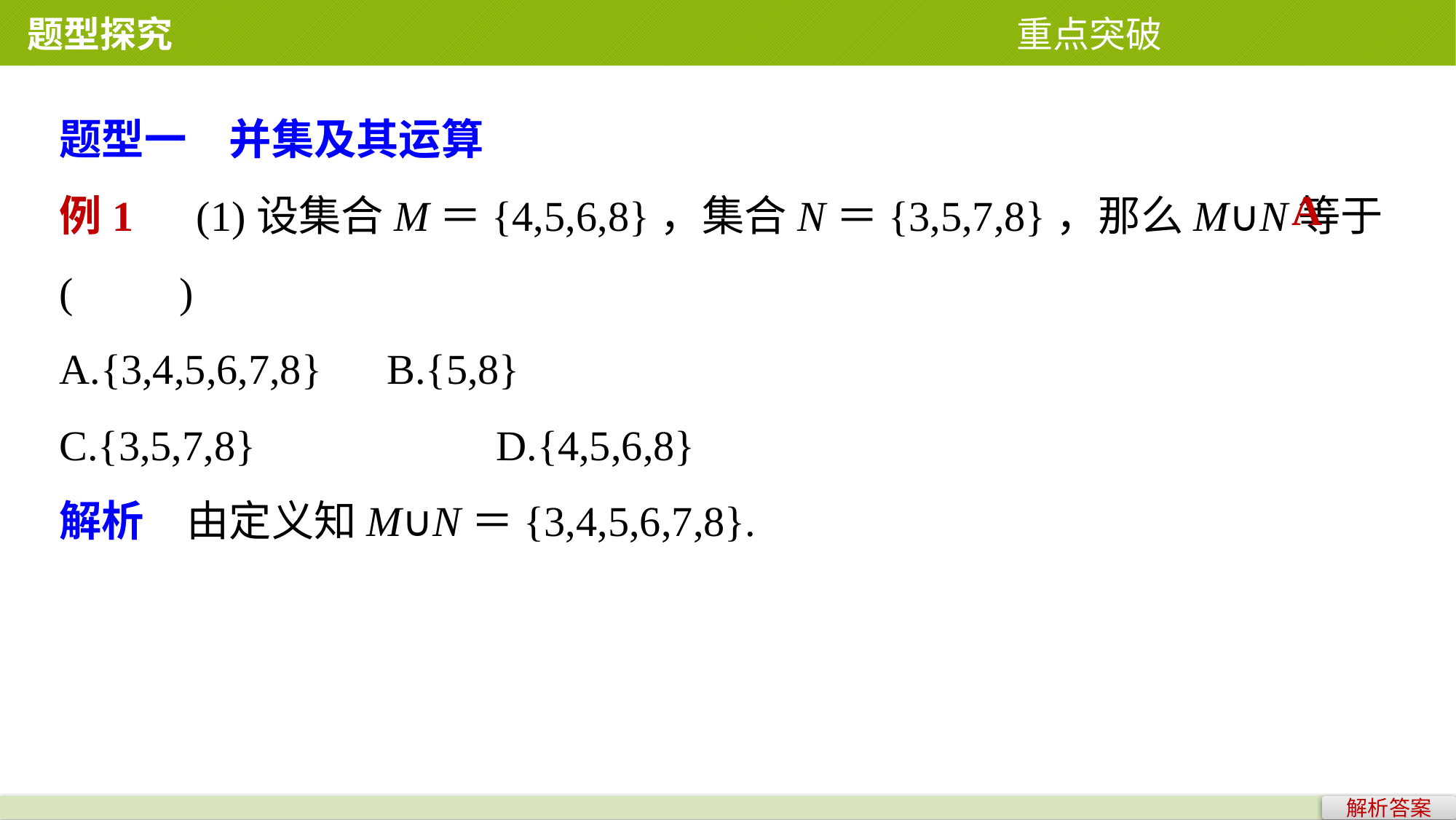

题型探究                                                                                                       重点突破
题型一　并集及其运算
例1　(1)设集合M＝{4,5,6,8}，集合N＝{3,5,7,8}，那么M∪N等于(　　)
A.{3,4,5,6,7,8}  	B.{5,8}
C.{3,5,7,8}  			D.{4,5,6,8}
解析　由定义知M∪N＝{3,4,5,6,7,8}.
A
解析答案